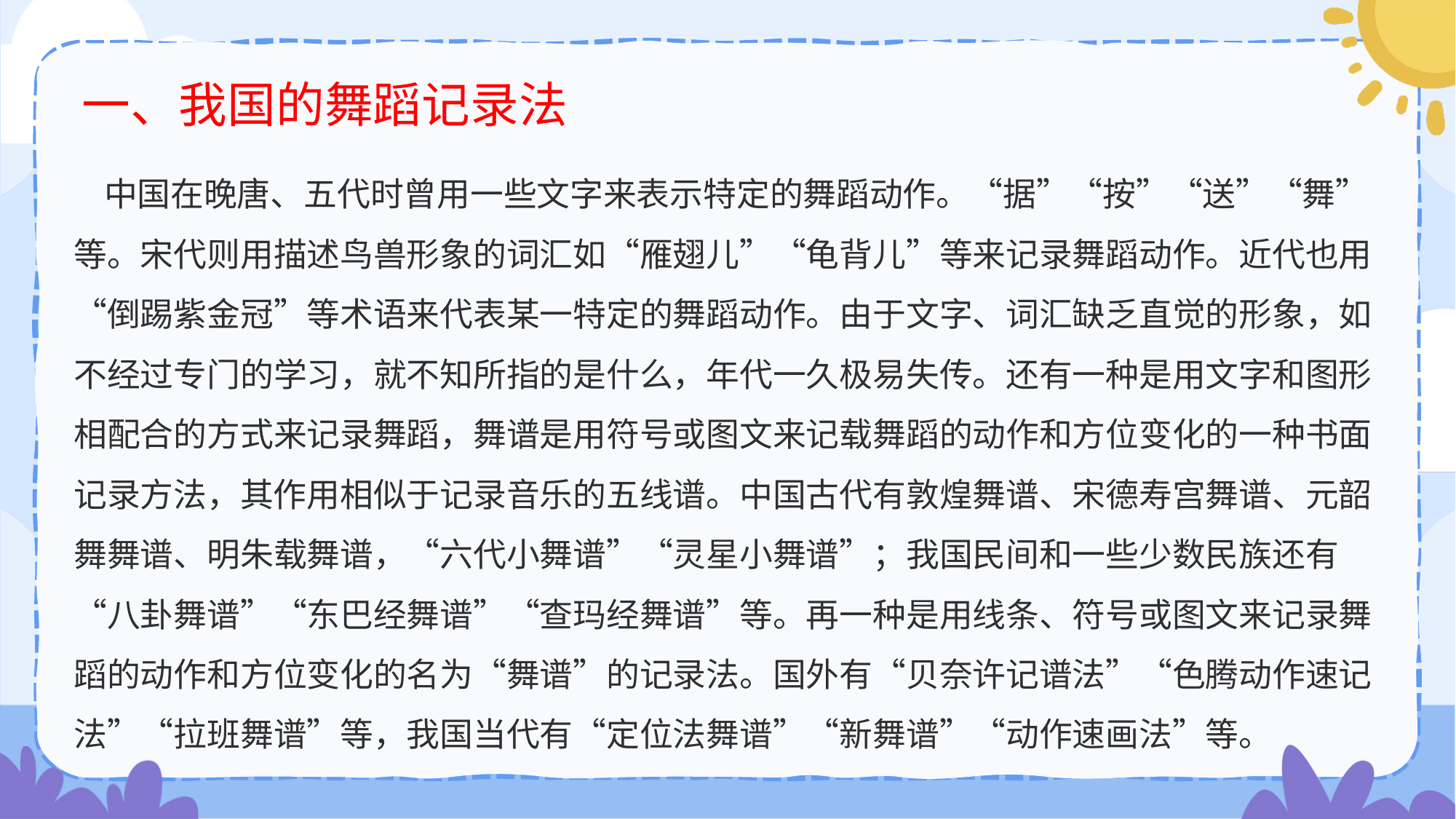

# 一、我国的舞蹈记录法
   中国在晚唐、五代时曾用一些文字来表示特定的舞蹈动作。“据”“按”“送”“舞”等。宋代则用描述鸟兽形象的词汇如“雁翅儿”“龟背儿”等来记录舞蹈动作。近代也用“倒踢紫金冠”等术语来代表某一特定的舞蹈动作。由于文字、词汇缺乏直觉的形象，如不经过专门的学习，就不知所指的是什么，年代一久极易失传。还有一种是用文字和图形相配合的方式来记录舞蹈，舞谱是用符号或图文来记载舞蹈的动作和方位变化的一种书面记录方法，其作用相似于记录音乐的五线谱。中国古代有敦煌舞谱、宋德寿宫舞谱、元韶舞舞谱、明朱载舞谱，“六代小舞谱”“灵星小舞谱”；我国民间和一些少数民族还有“八卦舞谱”“东巴经舞谱”“查玛经舞谱”等。再一种是用线条、符号或图文来记录舞蹈的动作和方位变化的名为“舞谱”的记录法。国外有“贝奈许记谱法”“色腾动作速记法”“拉班舞谱”等，我国当代有“定位法舞谱”“新舞谱”“动作速画法”等。